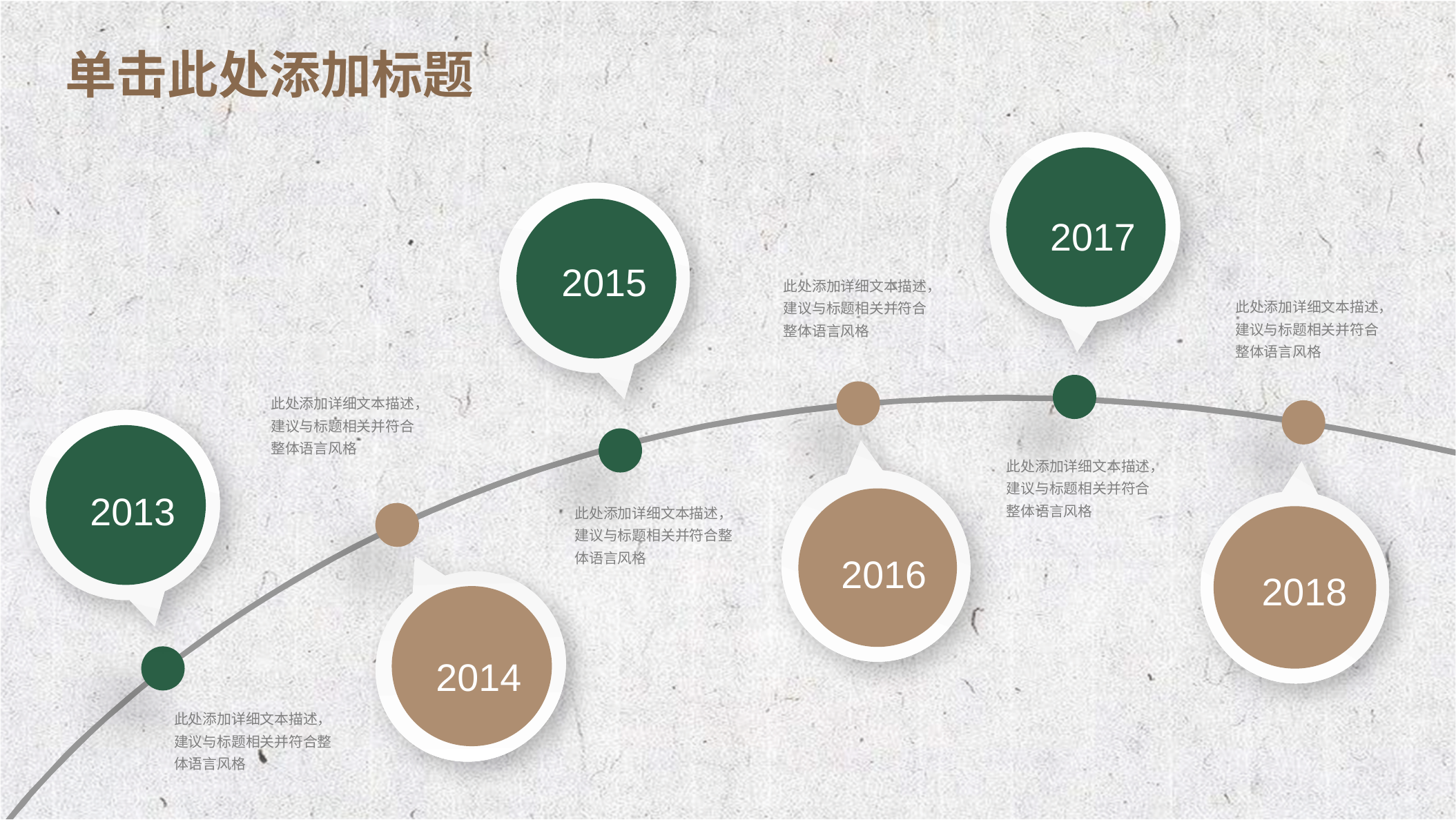

播放延迟符 可删除

2017

2015
此处添加详细文本描述，建议与标题相关并符合整体语言风格
此处添加详细文本描述，建议与标题相关并符合整体语言风格

此处添加详细文本描述，建议与标题相关并符合整体语言风格

2013

此处添加详细文本描述，建议与标题相关并符合整体语言风格

2016

2018
此处添加详细文本描述，建议与标题相关并符合整体语言风格

2014

此处添加详细文本描述，建议与标题相关并符合整体语言风格